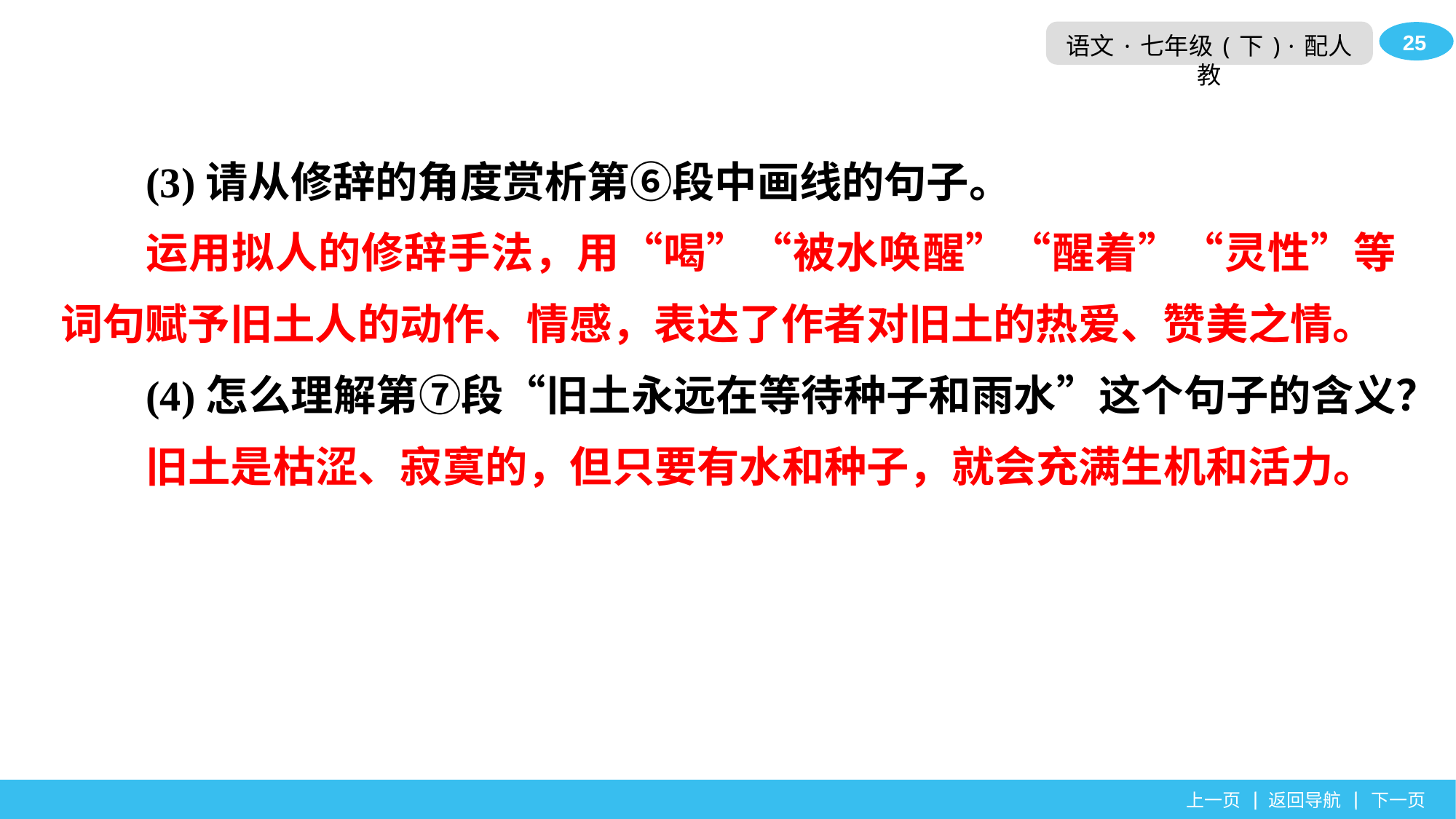

(3)请从修辞的角度赏析第⑥段中画线的句子。
运用拟人的修辞手法，用“喝”“被水唤醒”“醒着”“灵性”等词句赋予旧土人的动作、情感，表达了作者对旧土的热爱、赞美之情。
(4)怎么理解第⑦段“旧土永远在等待种子和雨水”这个句子的含义？
旧土是枯涩、寂寞的，但只要有水和种子，就会充满生机和活力。